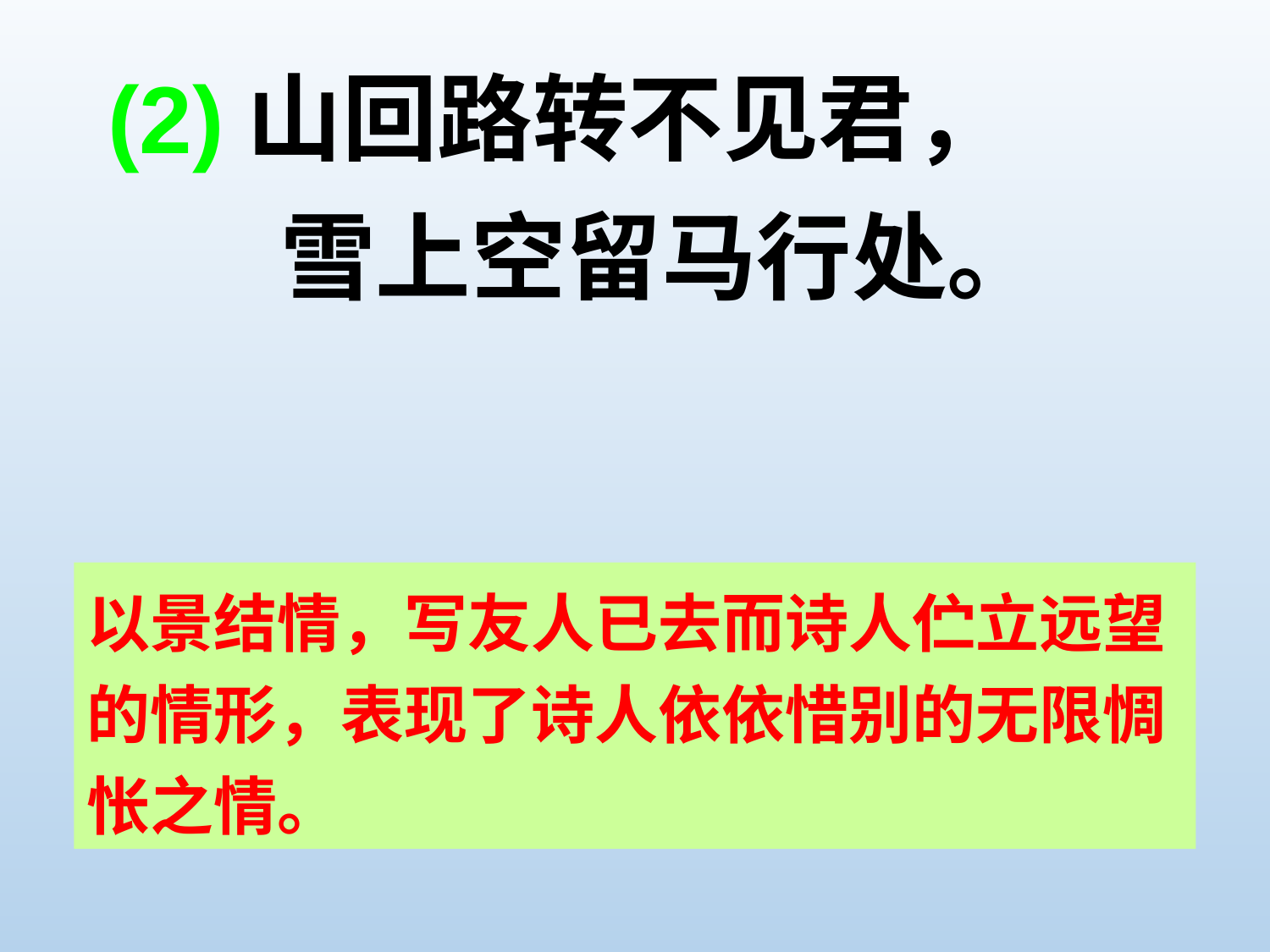

(2)山回路转不见君，
雪上空留马行处。
以景结情，写友人已去而诗人伫立远望的情形，表现了诗人依依惜别的无限惆怅之情。